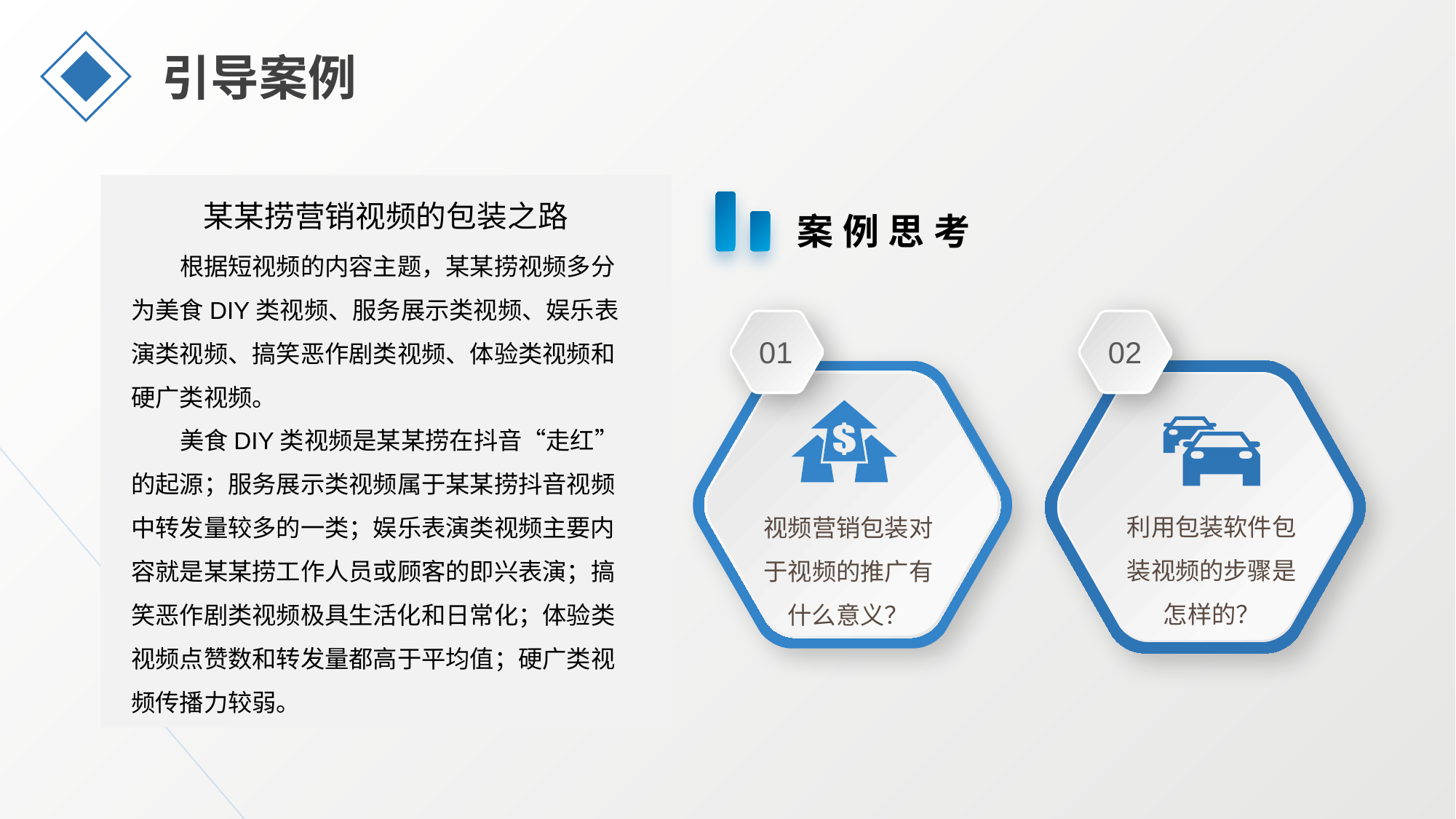

引导案例
某某捞营销视频的包装之路

案例思考

根据短视频的内容主题，某某捞视频多分为美食DIY类视频、服务展示类视频、娱乐表演类视频、搞笑恶作剧类视频、体验类视频和硬广类视频。
美食DIY类视频是某某捞在抖音“走红”的起源；服务展示类视频属于某某捞抖音视频中转发量较多的一类；娱乐表演类视频主要内容就是某某捞工作人员或顾客的即兴表演；搞笑恶作剧类视频极具生活化和日常化；体验类视频点赞数和转发量都高于平均值；硬广类视频传播力较弱。

01

02

利用包装软件包装视频的步骤是怎样的？
视频营销包装对于视频的推广有什么意义？